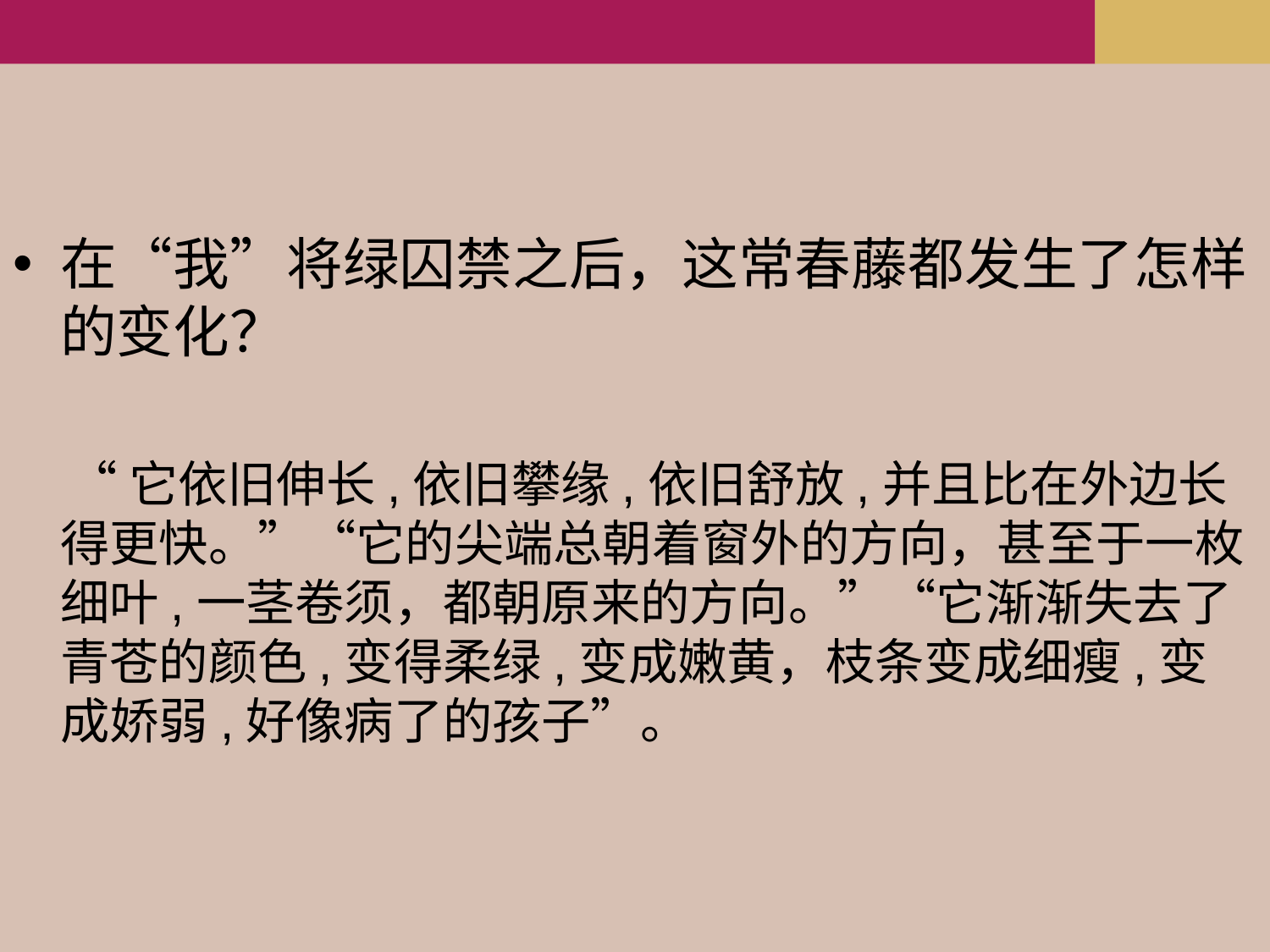

在“我”将绿囚禁之后，这常春藤都发生了怎样的变化？

     “它依旧伸长,依旧攀缘,依旧舒放,并且比在外边长得更快。”“它的尖端总朝着窗外的方向，甚至于一枚细叶,一茎卷须，都朝原来的方向。”“它渐渐失去了青苍的颜色,变得柔绿,变成嫩黄，枝条变成细瘦,变成娇弱,好像病了的孩子”。